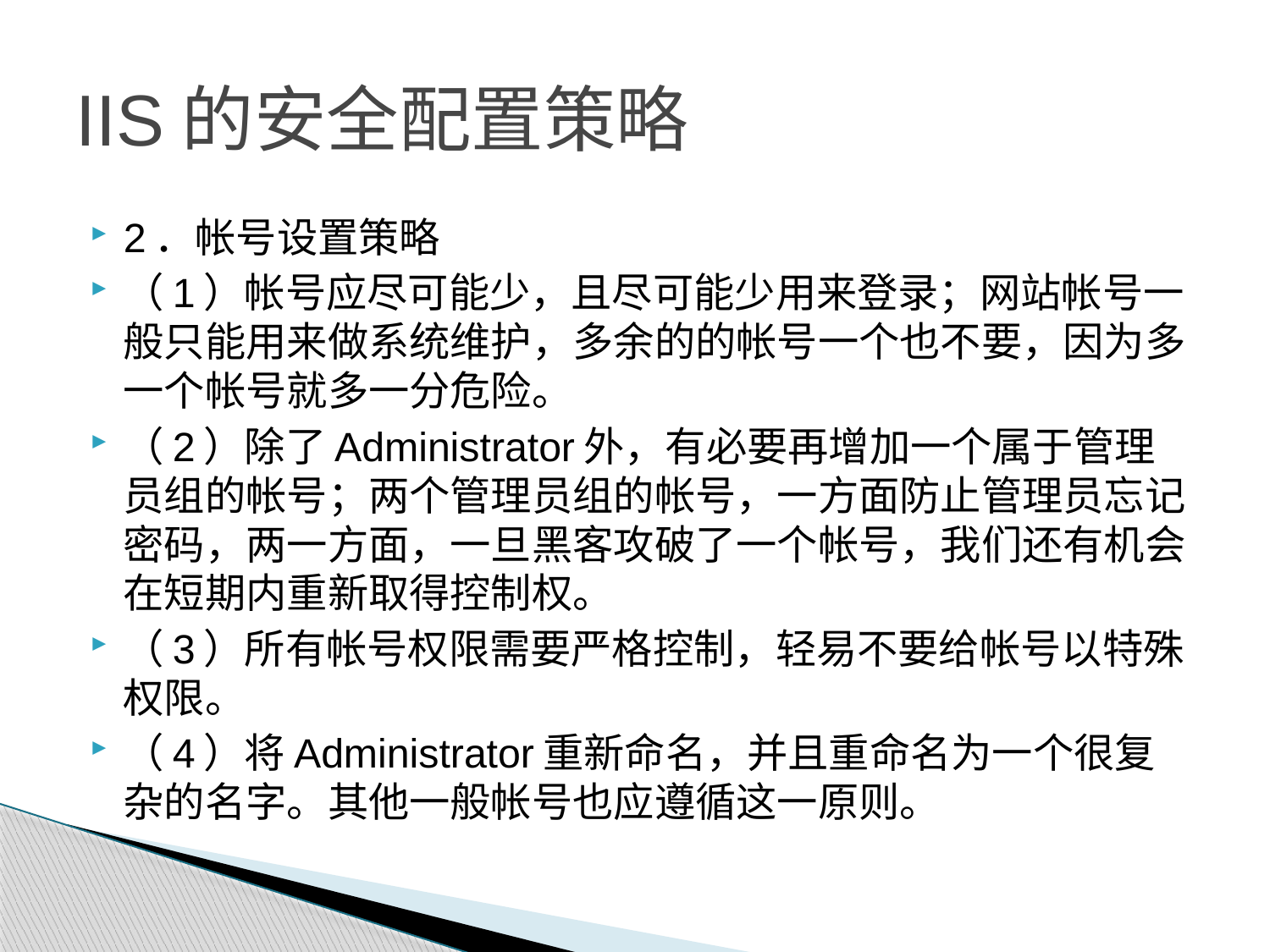

# IIS的安全配置策略
2．帐号设置策略
（1）帐号应尽可能少，且尽可能少用来登录；网站帐号一般只能用来做系统维护，多余的的帐号一个也不要，因为多一个帐号就多一分危险。
（2）除了Administrator外，有必要再增加一个属于管理员组的帐号；两个管理员组的帐号，一方面防止管理员忘记密码，两一方面，一旦黑客攻破了一个帐号，我们还有机会在短期内重新取得控制权。
（3）所有帐号权限需要严格控制，轻易不要给帐号以特殊权限。
（4）将Administrator重新命名，并且重命名为一个很复杂的名字。其他一般帐号也应遵循这一原则。